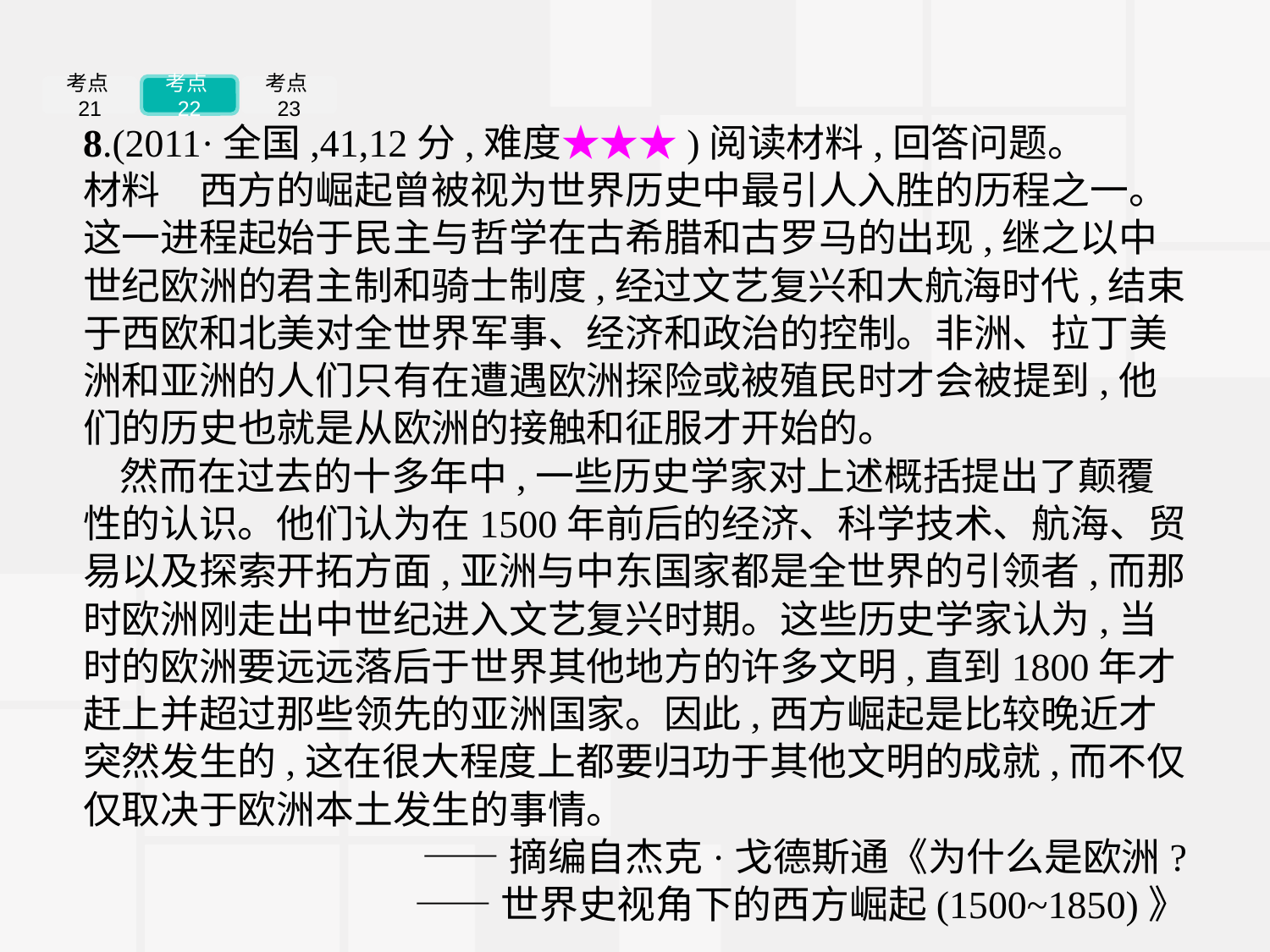

考点21
考点22
考点23
8.(2011·全国,41,12分,难度★★★)阅读材料,回答问题。
材料　西方的崛起曾被视为世界历史中最引人入胜的历程之一。这一进程起始于民主与哲学在古希腊和古罗马的出现,继之以中世纪欧洲的君主制和骑士制度,经过文艺复兴和大航海时代,结束于西欧和北美对全世界军事、经济和政治的控制。非洲、拉丁美洲和亚洲的人们只有在遭遇欧洲探险或被殖民时才会被提到,他们的历史也就是从欧洲的接触和征服才开始的。
然而在过去的十多年中,一些历史学家对上述概括提出了颠覆性的认识。他们认为在1500年前后的经济、科学技术、航海、贸易以及探索开拓方面,亚洲与中东国家都是全世界的引领者,而那时欧洲刚走出中世纪进入文艺复兴时期。这些历史学家认为,当时的欧洲要远远落后于世界其他地方的许多文明,直到1800年才赶上并超过那些领先的亚洲国家。因此,西方崛起是比较晚近才突然发生的,这在很大程度上都要归功于其他文明的成就,而不仅仅取决于欧洲本土发生的事情。
——摘编自杰克·戈德斯通《为什么是欧洲?
——世界史视角下的西方崛起(1500~1850)》